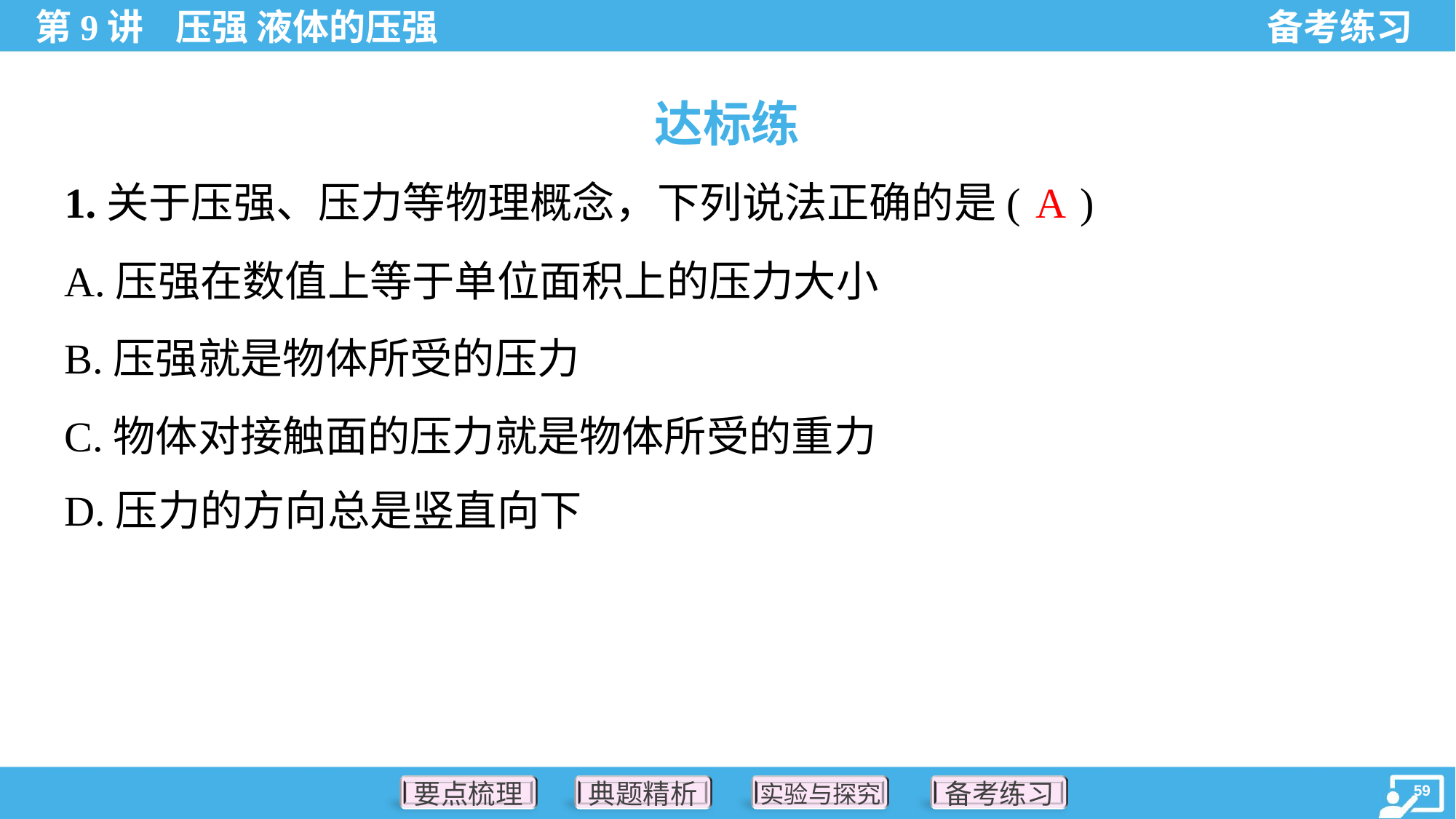

达标练
A
1.关于压强、压力等物理概念，下列说法正确的是(     )
A.压强在数值上等于单位面积上的压力大小
B.压强就是物体所受的压力
C.物体对接触面的压力就是物体所受的重力
D.压力的方向总是竖直向下